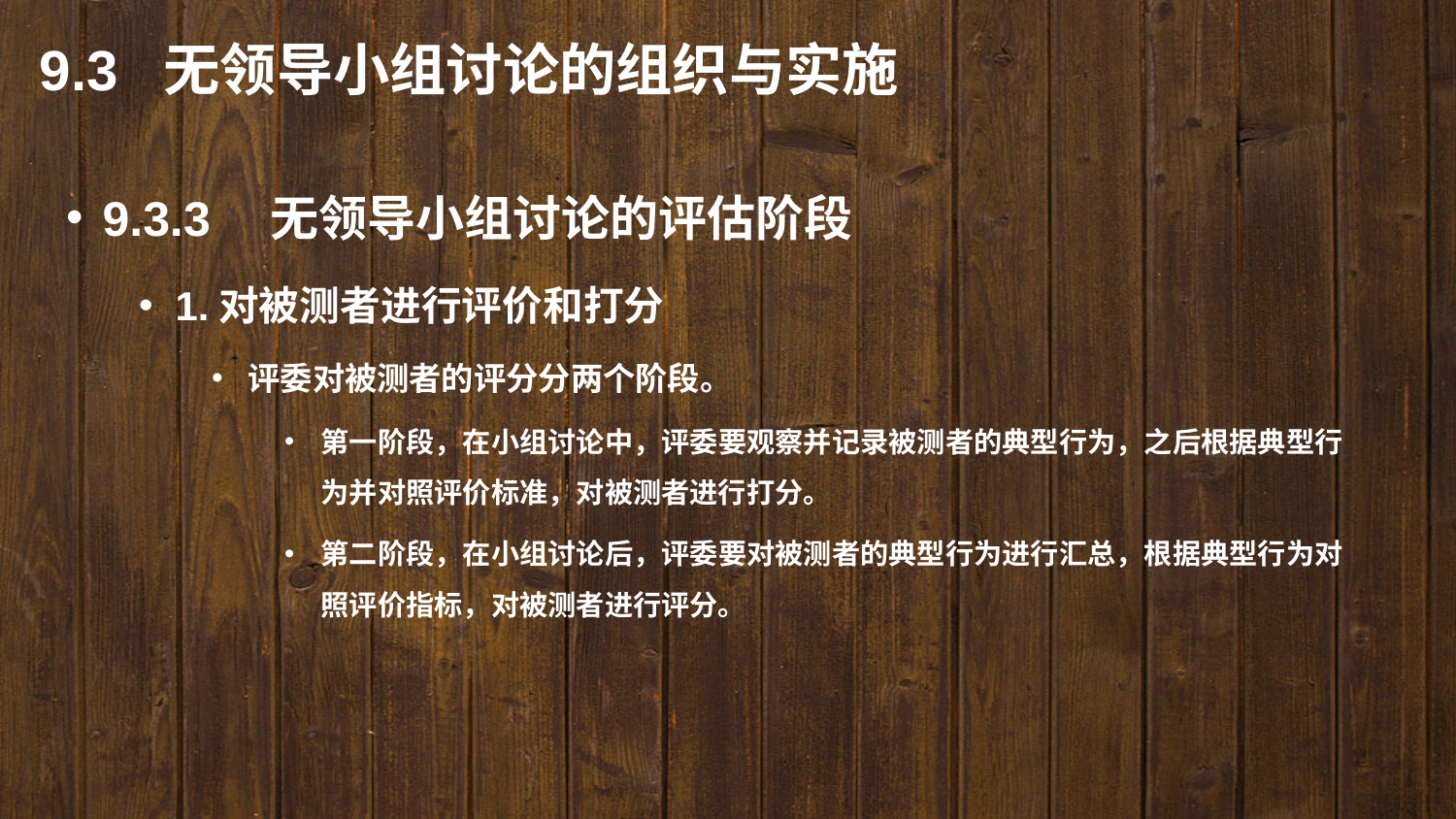

9.3  无领导小组讨论的组织与实施
9.3.3　无领导小组讨论的评估阶段
1.对被测者进行评价和打分
评委对被测者的评分分两个阶段。
第一阶段，在小组讨论中，评委要观察并记录被测者的典型行为，之后根据典型行为并对照评价标准，对被测者进行打分。
第二阶段，在小组讨论后，评委要对被测者的典型行为进行汇总，根据典型行为对照评价指标，对被测者进行评分。